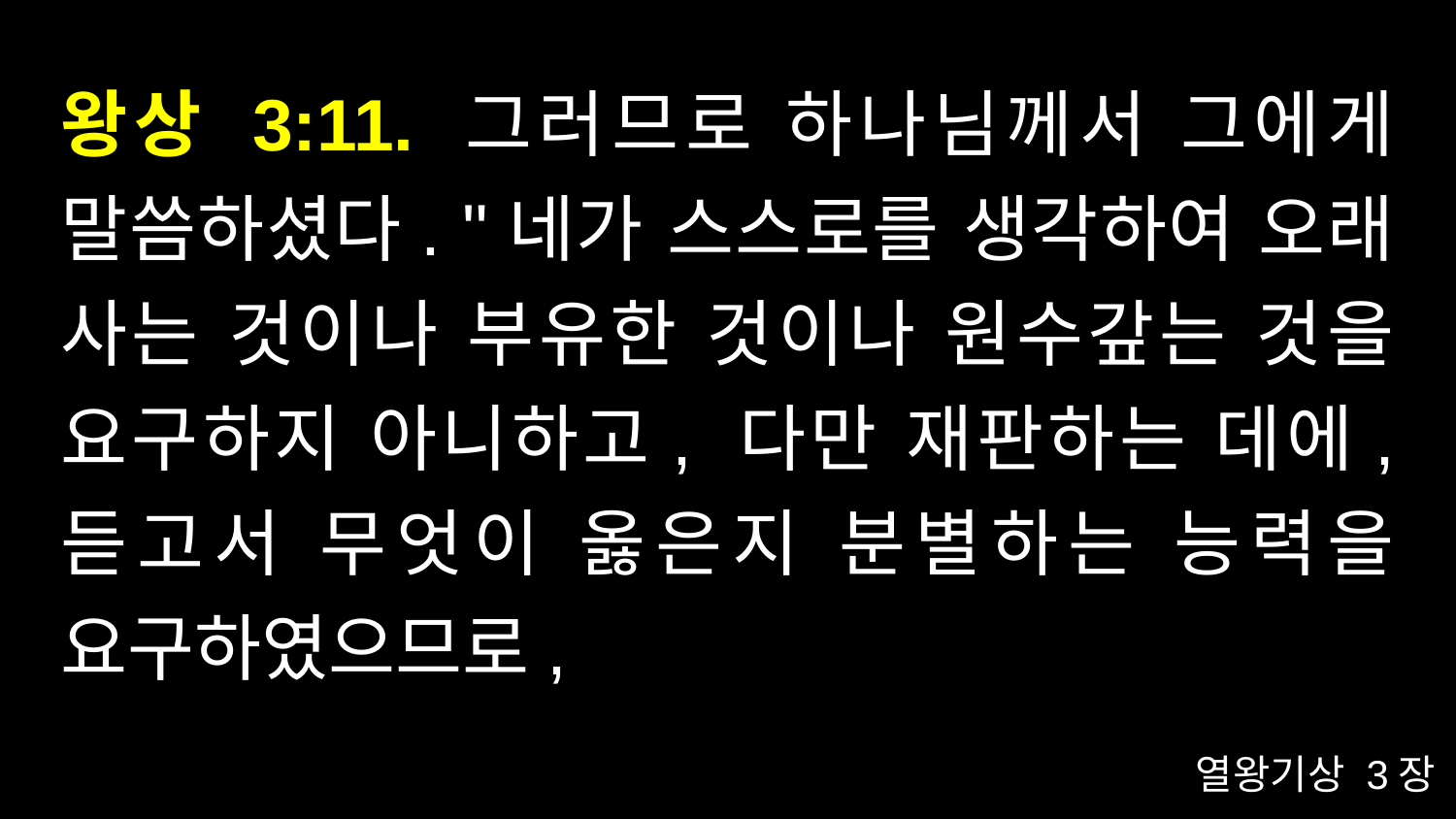

# 왕상 3:11. 그러므로 하나님께서 그에게 말씀하셨다. "네가 스스로를 생각하여 오래 사는 것이나 부유한 것이나 원수갚는 것을 요구하지 아니하고, 다만 재판하는 데에, 듣고서 무엇이 옳은지 분별하는 능력을 요구하였으므로,
열왕기상 3장